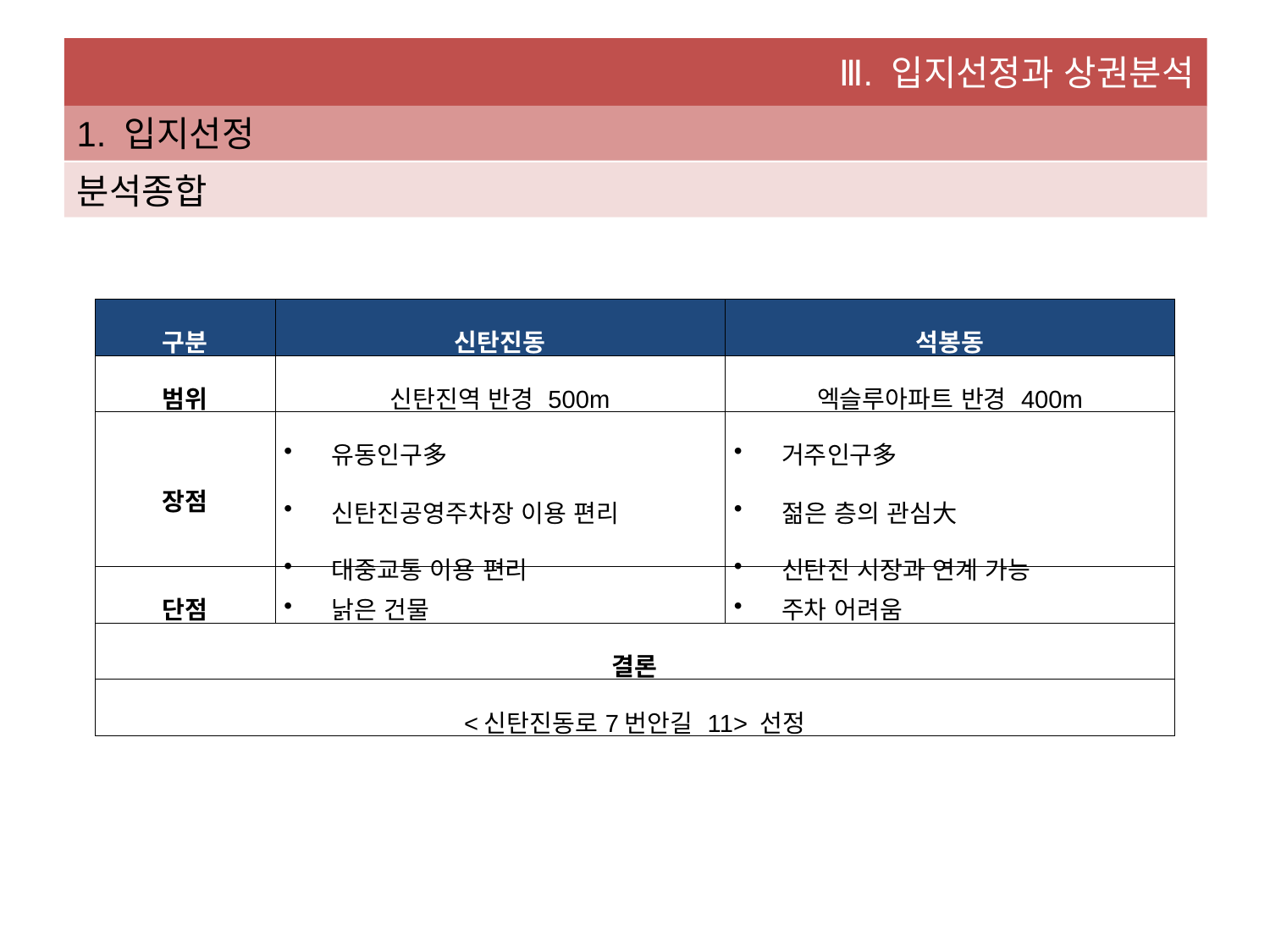

Ⅲ. 입지선정과 상권분석
1. 입지선정
분석종합
| 구분 | 신탄진동 | 석봉동 |
| --- | --- | --- |
| 범위 | 신탄진역 반경 500m | 엑슬루아파트 반경 400m |
| 장점 | 유동인구多 신탄진공영주차장 이용 편리 대중교통 이용 편리 | 거주인구多 젊은 층의 관심大 신탄진 시장과 연계 가능 |
| 단점 | 낡은 건물 | 주차 어려움 |
| 결론 |  |  |
| <신탄진동로7번안길 11> 선정 |  |  |